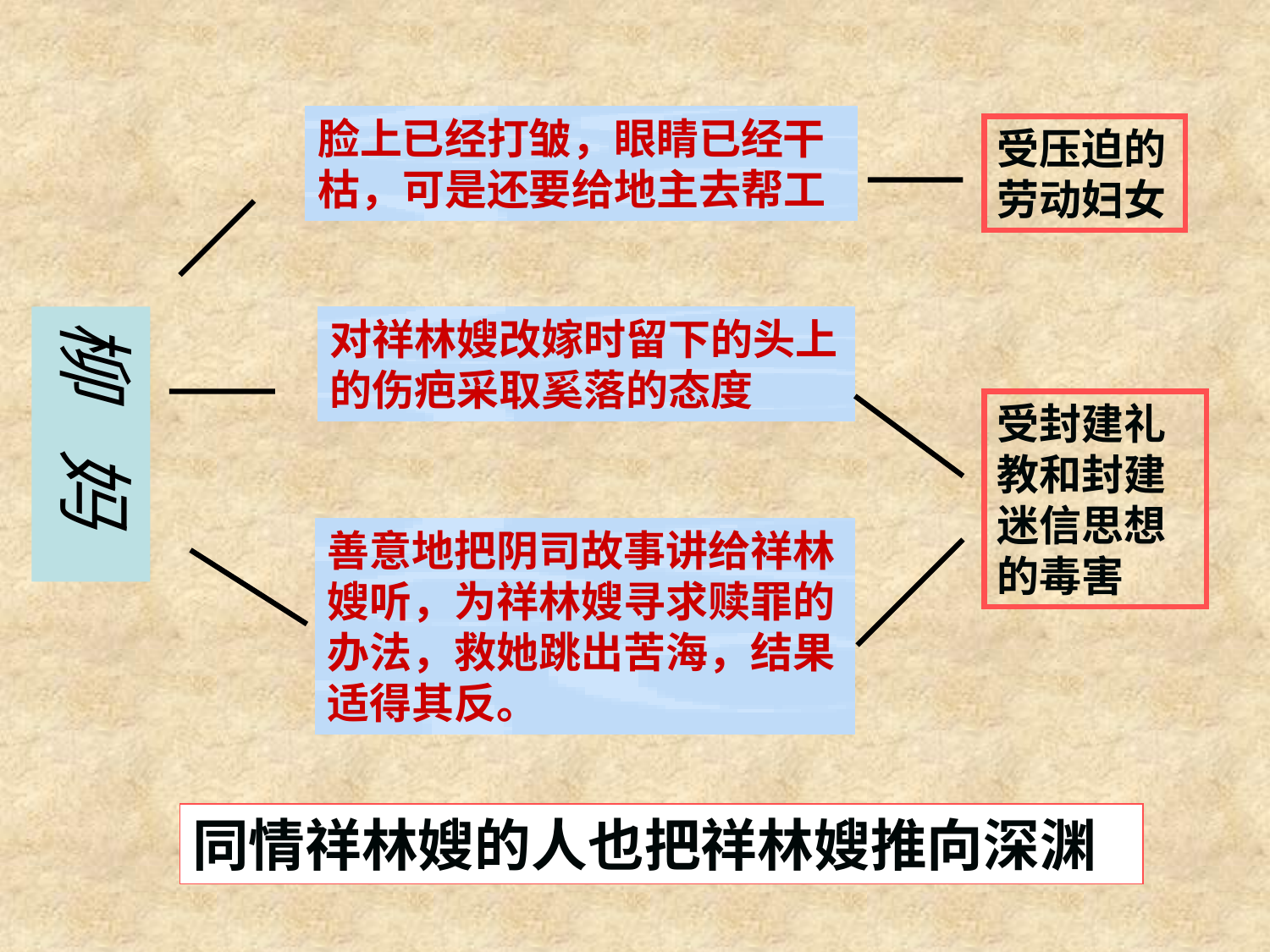

脸上已经打皱，眼睛已经干枯，可是还要给地主去帮工
受压迫的劳动妇女

柳   妈
对祥林嫂改嫁时留下的头上的伤疤采取奚落的态度

受封建礼教和封建迷信思想的毒害

善意地把阴司故事讲给祥林嫂听，为祥林嫂寻求赎罪的办法，救她跳出苦海，结果适得其反。

同情祥林嫂的人也把祥林嫂推向深渊